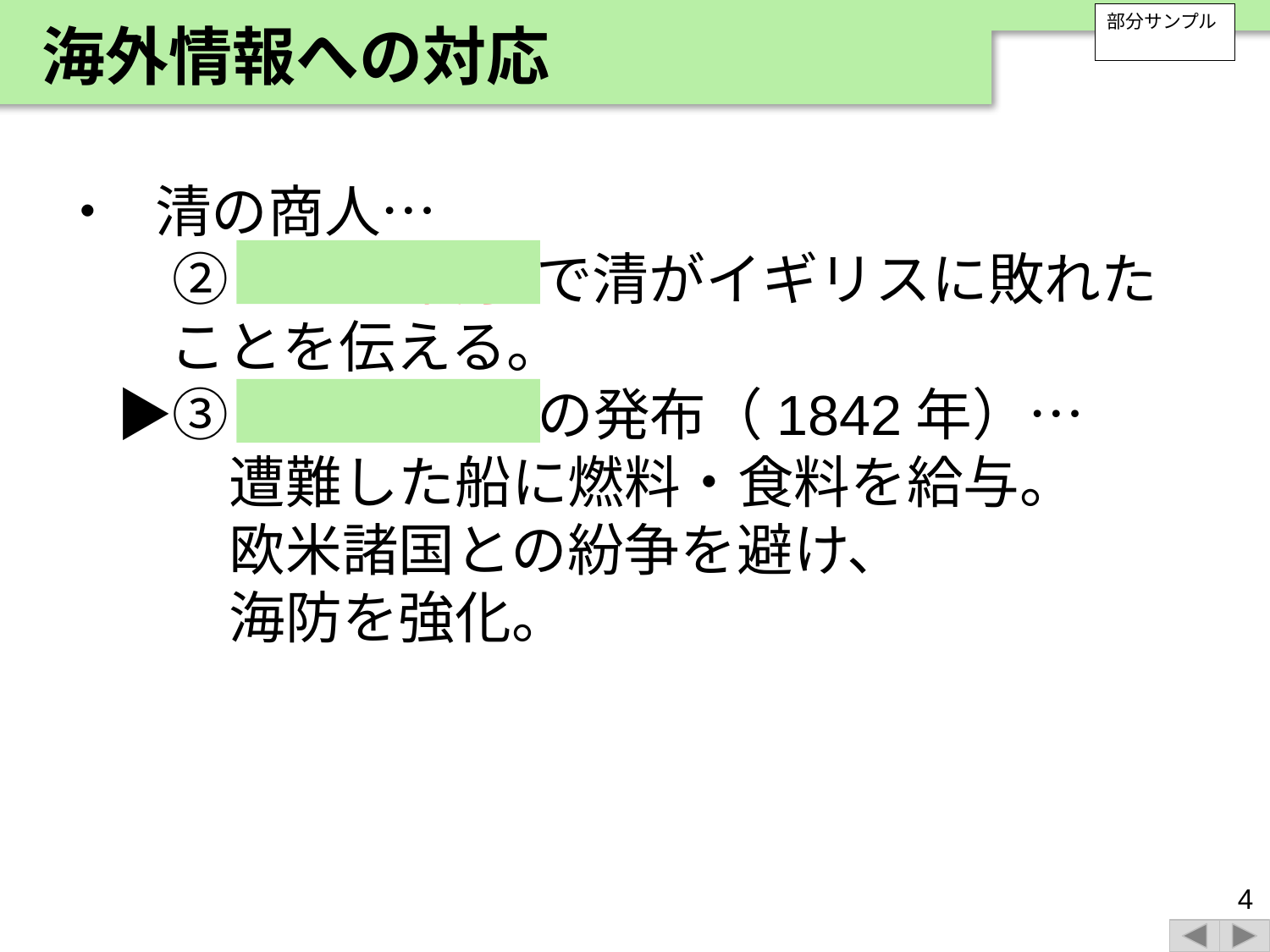

海外情報への対応
部分サンプル
•  清の商人…
　　② アヘン戦争 で清がイギリスに敗れたことを伝える。
　▶③ 薪水給与令 の発布（1842年）…
　　　遭難した船に燃料・食料を給与。
　　　欧米諸国との紛争を避け、
　　　海防を強化。

4